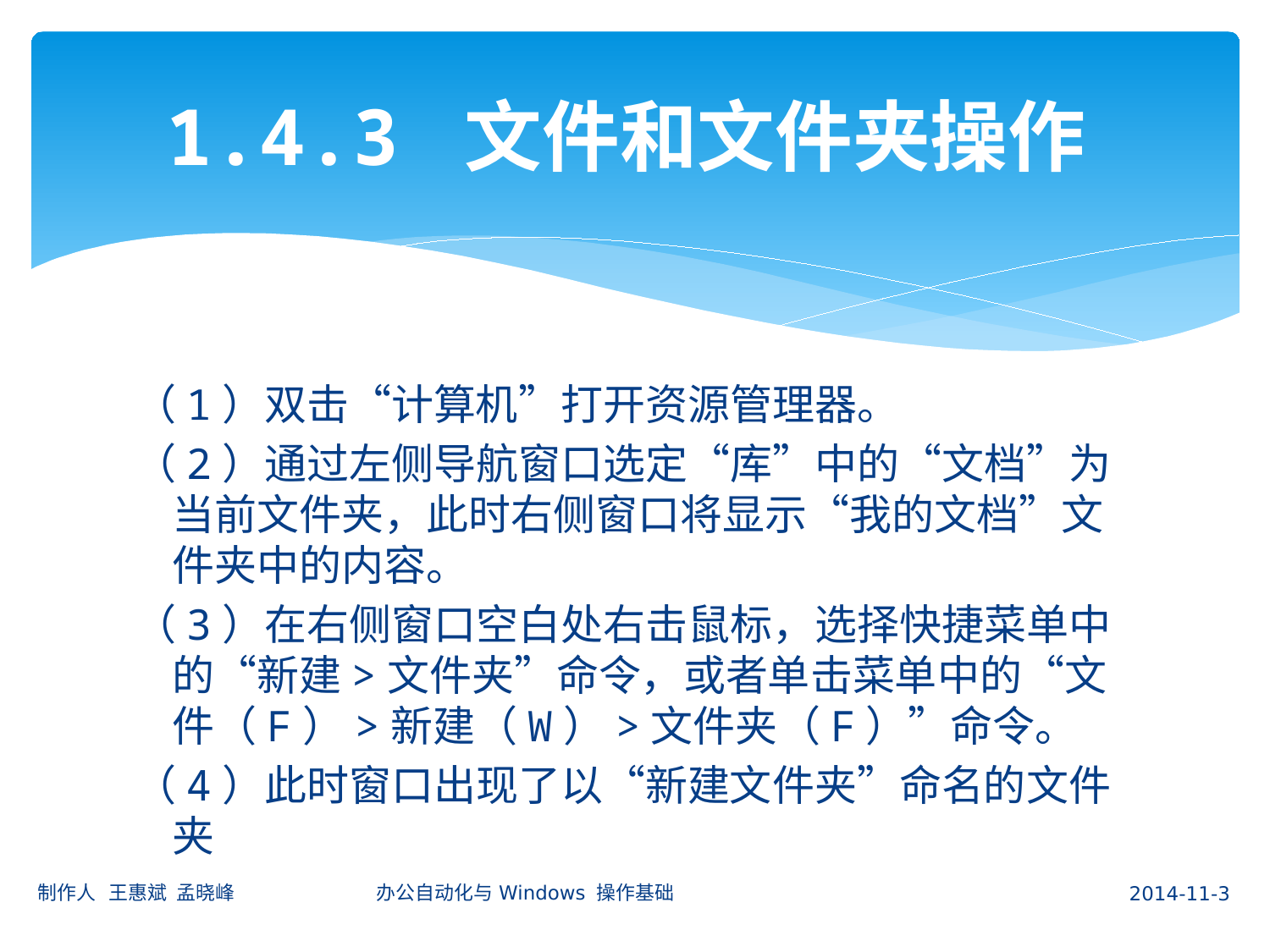

# 1.4.3 文件和文件夹操作
（1）双击“计算机”打开资源管理器。
（2）通过左侧导航窗口选定“库”中的“文档”为当前文件夹，此时右侧窗口将显示“我的文档”文件夹中的内容。
（3）在右侧窗口空白处右击鼠标，选择快捷菜单中的“新建>文件夹”命令，或者单击菜单中的“文件（F）>新建（W）>文件夹（F）”命令。
（4）此时窗口出现了以“新建文件夹”命名的文件夹
制作人   王惠斌  孟晓峰                                办公自动化与Windows 操作基础
2014-11-3